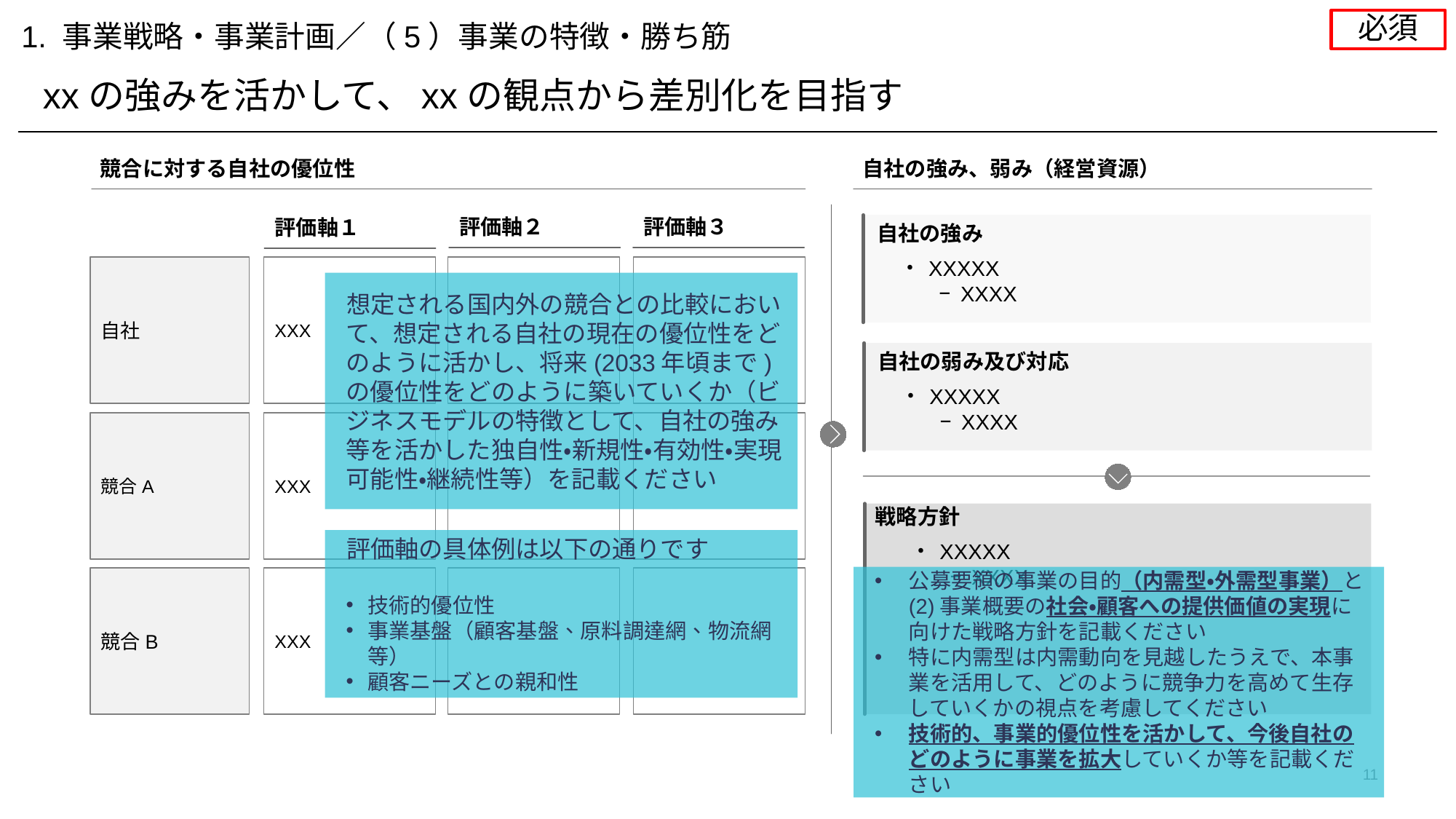

必須
1. 事業戦略・事業計画／（5）事業の特徴・勝ち筋
xxの強みを活かして、xxの観点から差別化を目指す
競合に対する自社の優位性
自社の強み、弱み（経営資源）
評価軸２
評価軸３
評価軸１
自社の強み
XXXXX
XXXX
自社
XXX

想定される国内外の競合との比較において、想定される自社の現在の優位性をどのように活かし、将来(2033年頃まで)の優位性をどのように築いていくか（ビジネスモデルの特徴として、自社の強み等を活かした独自性・新規性・有効性・実現可能性・継続性等）を記載ください
自社の弱み及び対応
XXXXX
XXXX
競合A
XXX

戦略方針
XXXXX
XXXX
評価軸の具体例は以下の通りです
技術的優位性
事業基盤（顧客基盤、原料調達網、物流網等）
顧客ニーズとの親和性
公募要領の事業の目的（内需型・外需型事業）と(2)事業概要の社会・顧客への提供価値の実現に向けた戦略方針を記載ください
特に内需型は内需動向を見越したうえで、本事業を活用して、どのように競争力を高めて生存していくかの視点を考慮してください
技術的、事業的優位性を活かして、今後自社のどのように事業を拡大していくか等を記載ください
競合B
XXX